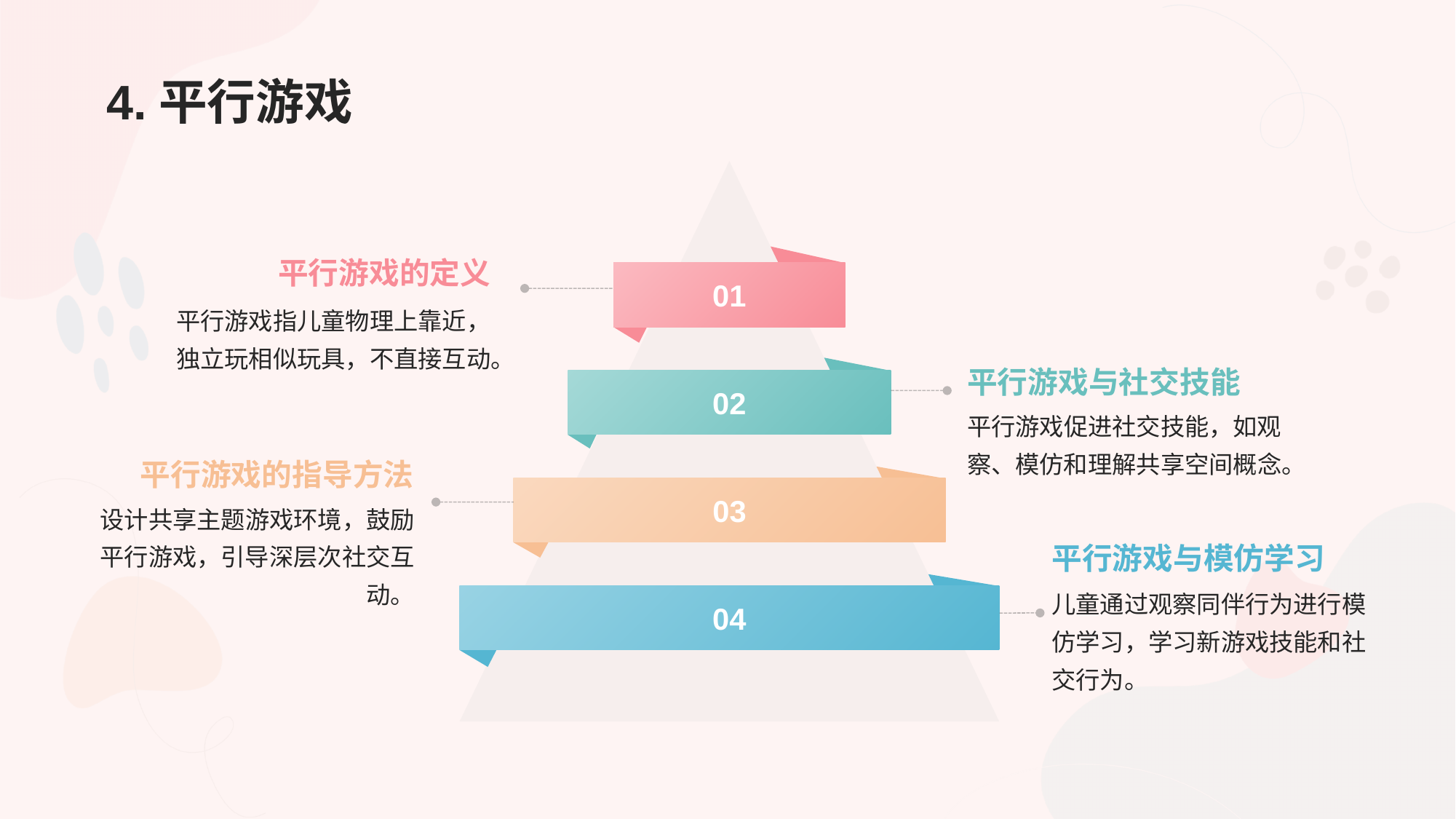

# 4.平行游戏

平行游戏的定义

01
平行游戏指儿童物理上靠近，独立玩相似玩具，不直接互动。

平行游戏与社交技能

02
平行游戏促进社交技能，如观察、模仿和理解共享空间概念。
平行游戏的指导方法

03
设计共享主题游戏环境，鼓励平行游戏，引导深层次社交互动。
平行游戏与模仿学习

儿童通过观察同伴行为进行模仿学习，学习新游戏技能和社交行为。
04